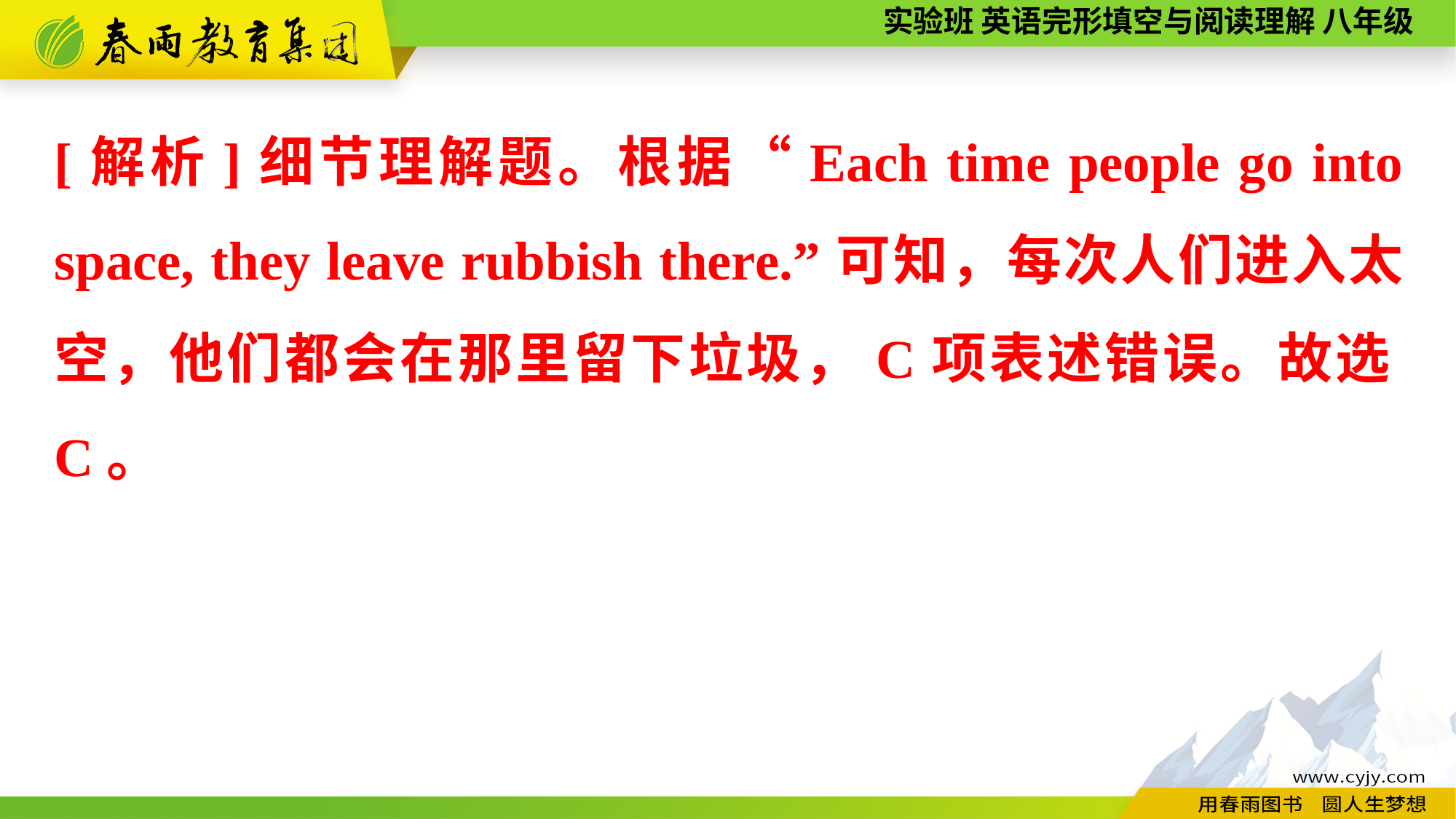

[解析]细节理解题。根据“Each time people go into space, they leave rubbish there.”可知，每次人们进入太空，他们都会在那里留下垃圾，C项表述错误。故选C。